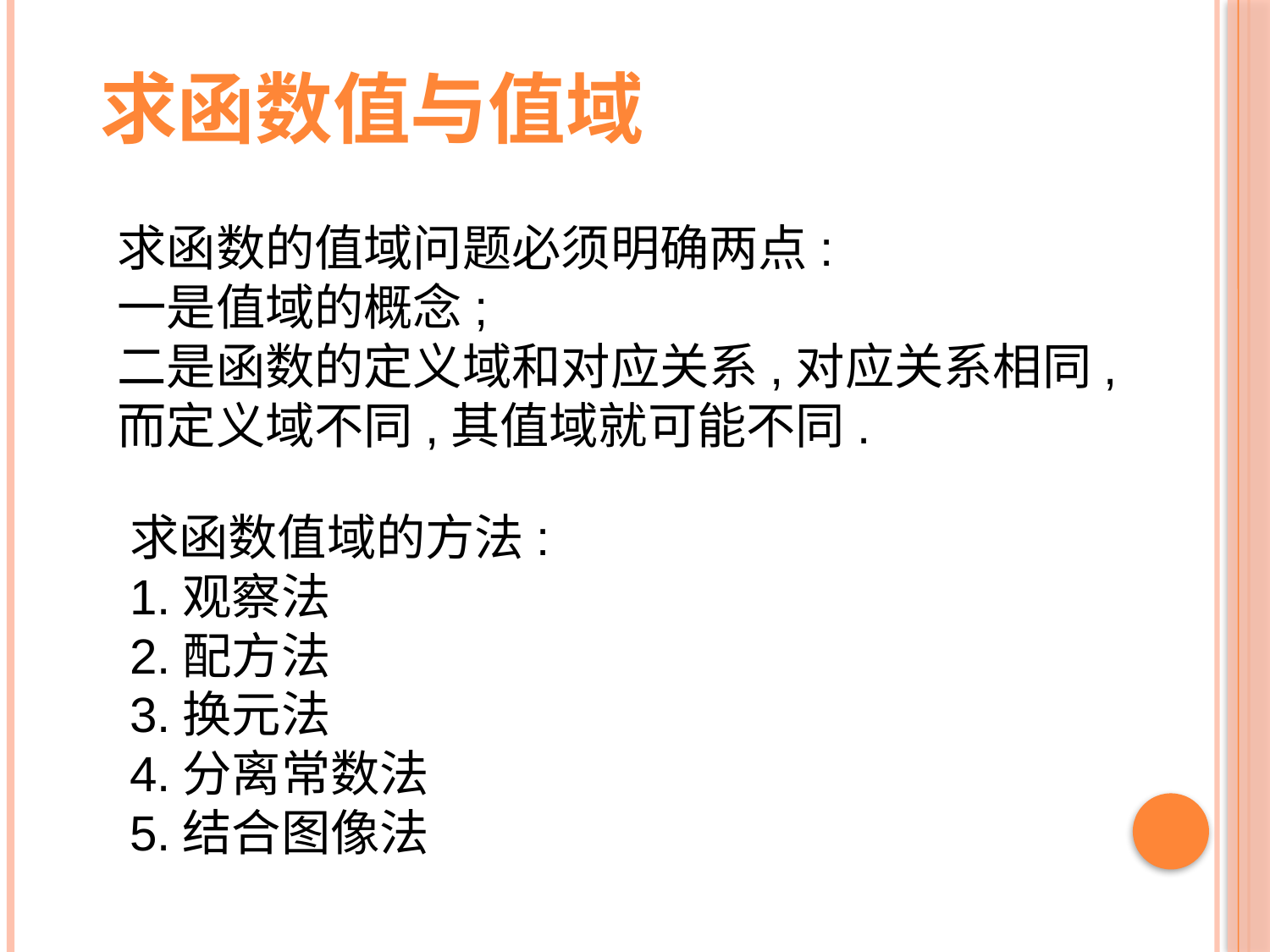

求函数值与值域
求函数的值域问题必须明确两点:
一是值域的概念;
二是函数的定义域和对应关系,对应关系相同,而定义域不同,其值域就可能不同.
求函数值域的方法:
1.观察法
2.配方法
3.换元法
4.分离常数法
5.结合图像法